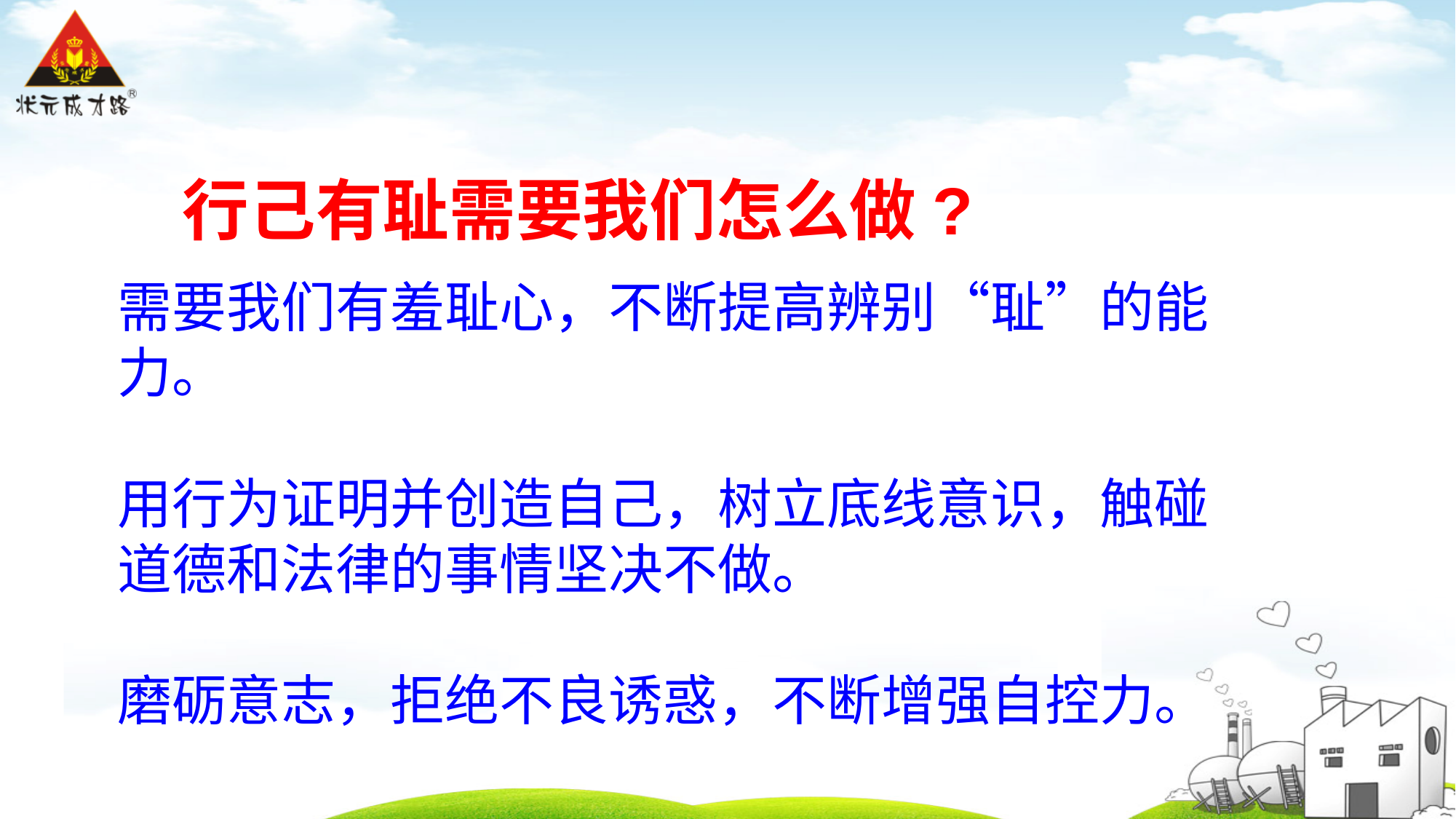

行己有耻需要我们怎么做?
需要我们有羞耻心，不断提高辨别“耻”的能力。

用行为证明并创造自己，树立底线意识，触碰道德和法律的事情坚决不做。

磨砺意志，拒绝不良诱惑，不断增强自控力。